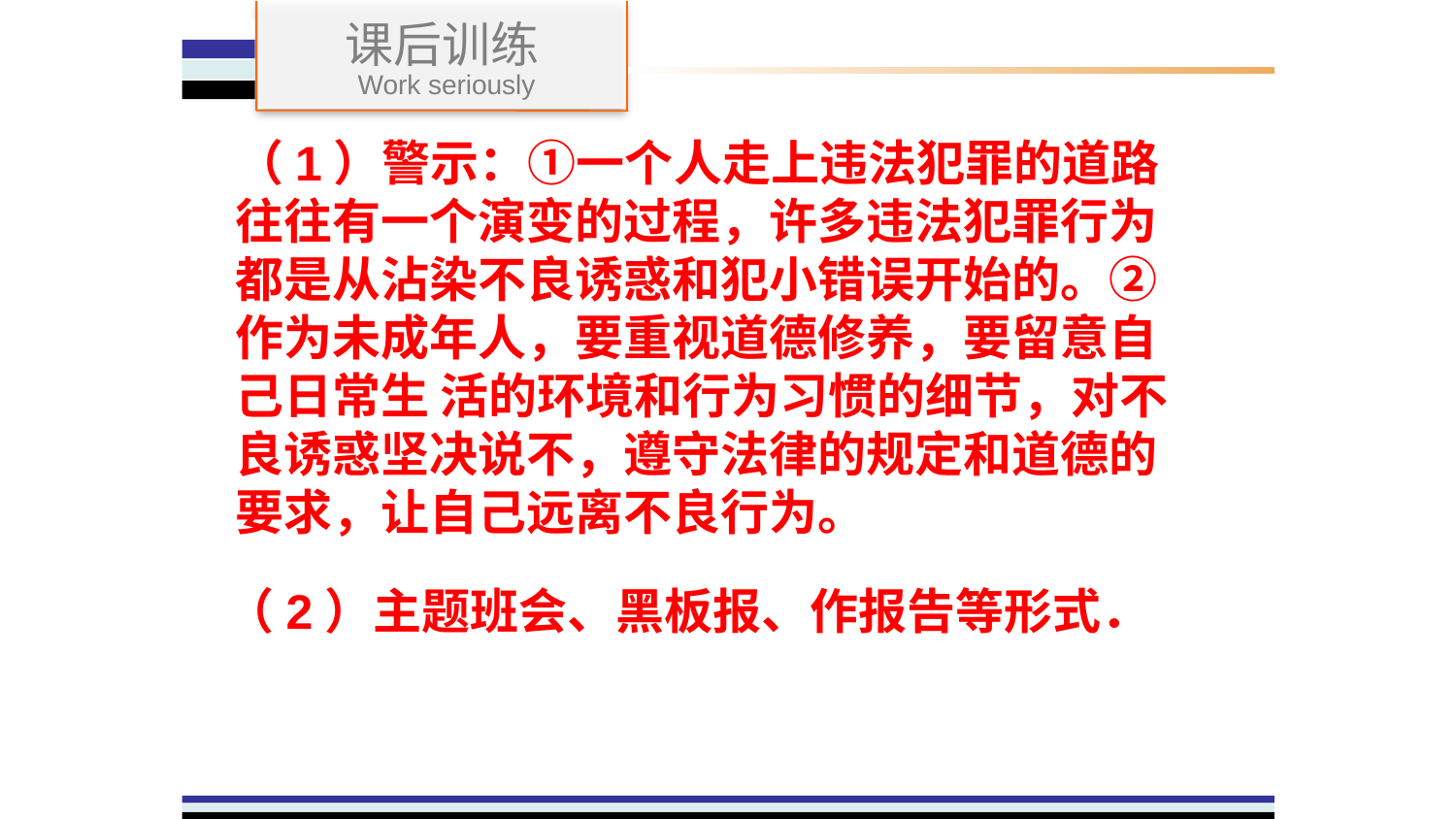

课后训练

     Work seriously

（1）警示：①一个人走上违法犯罪的道路往往有一个演变的过程，许多违法犯罪行为都是从沾染不良诱惑和犯小错误开始的。②作为未成年人，要重视道德修养，要留意自己日常生 活的环境和行为习惯的细节，对不良诱惑坚决说不，遵守法律的规定和道德的要求，让自己远离不良行为。
（2）主题班会、黑板报、作报告等形式．